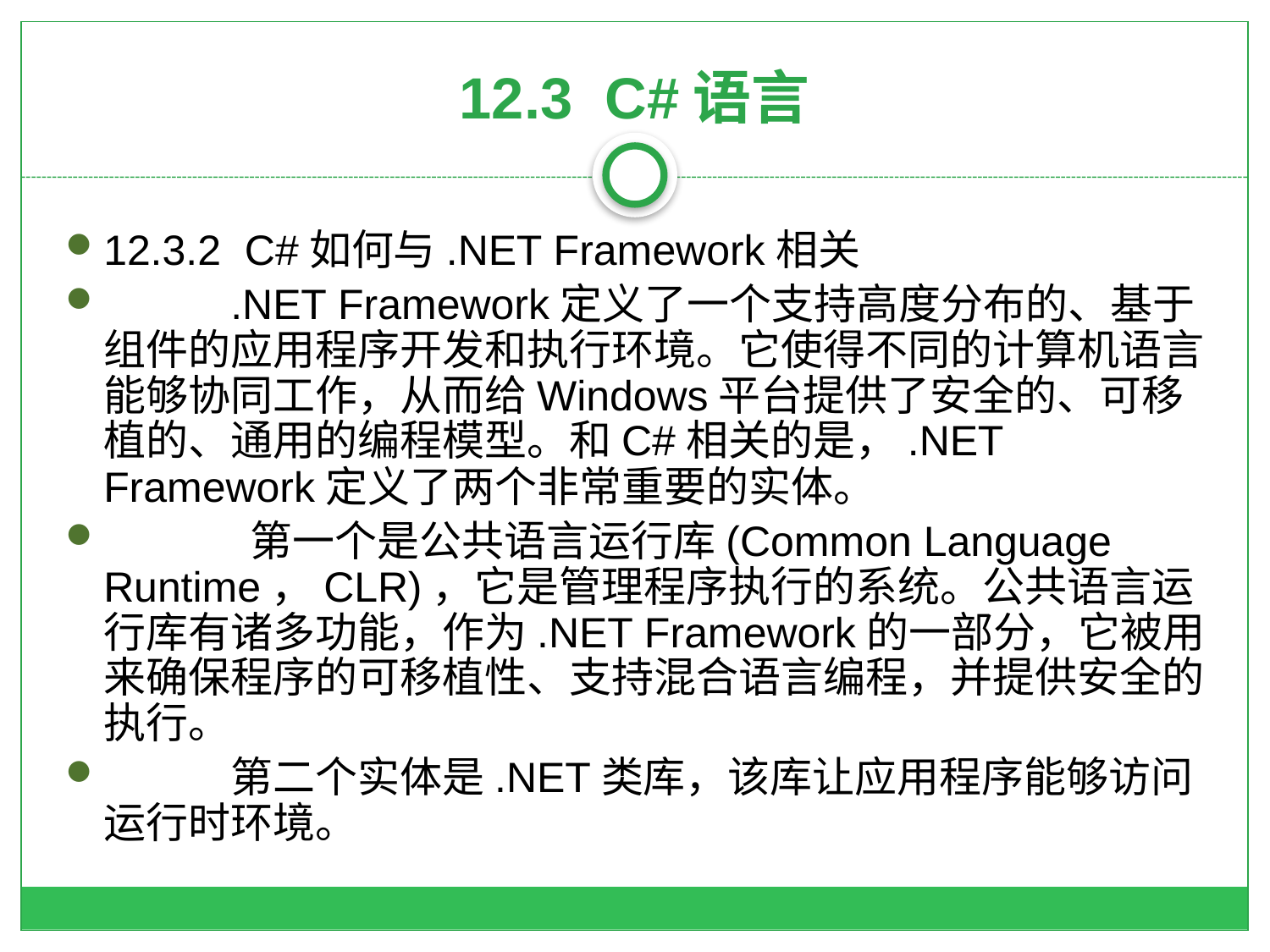

# 12.3  C#语言
12.3.2  C#如何与.NET Framework相关
	.NET Framework定义了一个支持高度分布的、基于组件的应用程序开发和执行环境。它使得不同的计算机语言能够协同工作，从而给Windows平台提供了安全的、可移植的、通用的编程模型。和C#相关的是，.NET Framework定义了两个非常重要的实体。
	 第一个是公共语言运行库(Common Language Runtime，CLR)，它是管理程序执行的系统。公共语言运行库有诸多功能，作为.NET Framework的一部分，它被用来确保程序的可移植性、支持混合语言编程，并提供安全的执行。
	第二个实体是.NET类库，该库让应用程序能够访问运行时环境。